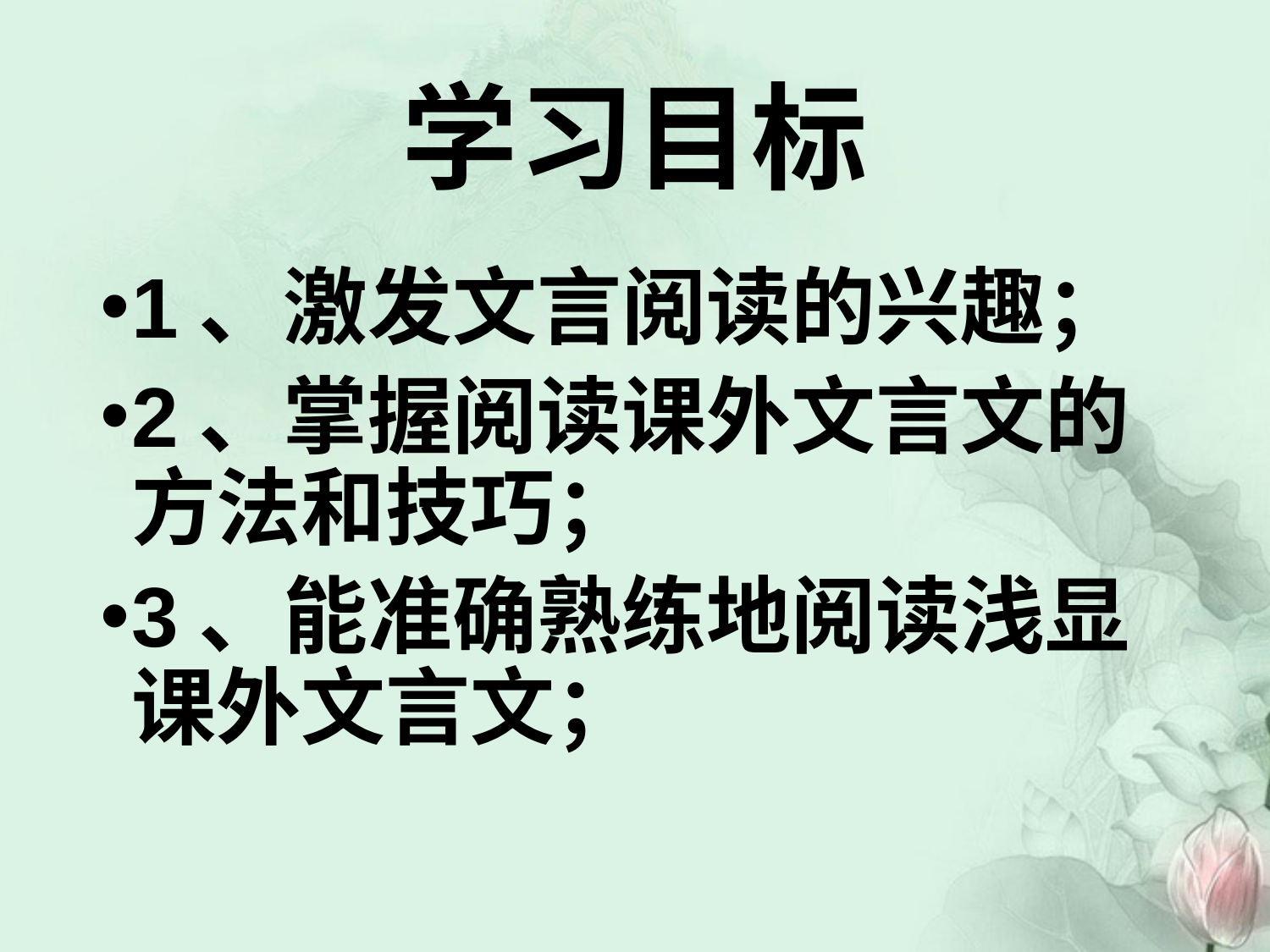

# 学习目标
1、激发文言阅读的兴趣；
2、掌握阅读课外文言文的方法和技巧；
3、能准确熟练地阅读浅显课外文言文；